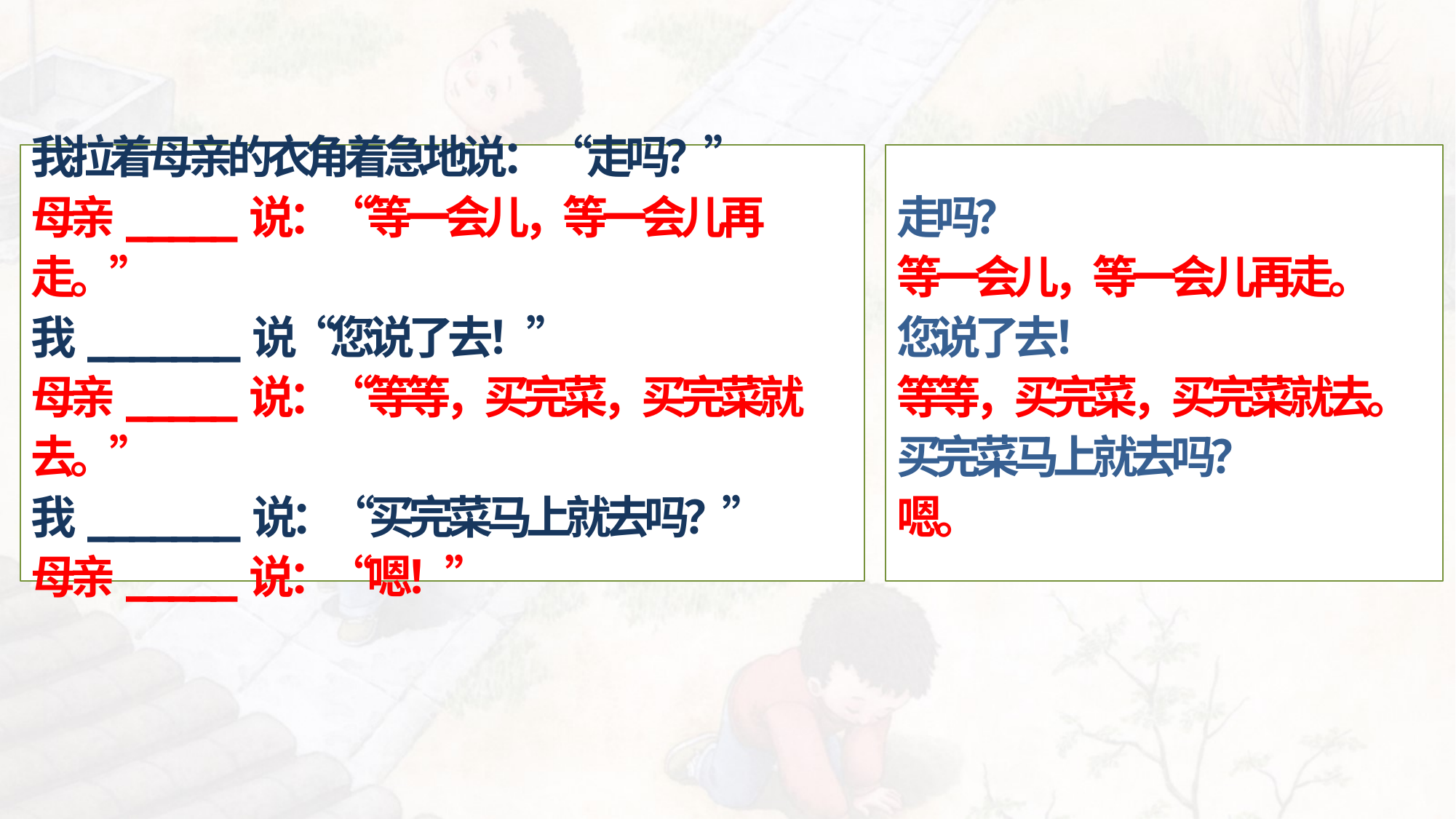

我拉着母亲的衣角着急地说：“走吗？”
母亲_____说：“等一会儿，等一会儿再走。”
我_______说“您说了去！”
母亲_____说：“等等，买完菜，买完菜就去。”
我_______说：“买完菜马上就去吗？”
母亲_____说：“嗯！”
走吗？
等一会儿，等一会儿再走。
您说了去！
等等，买完菜，买完菜就去。
买完菜马上就去吗？
嗯。